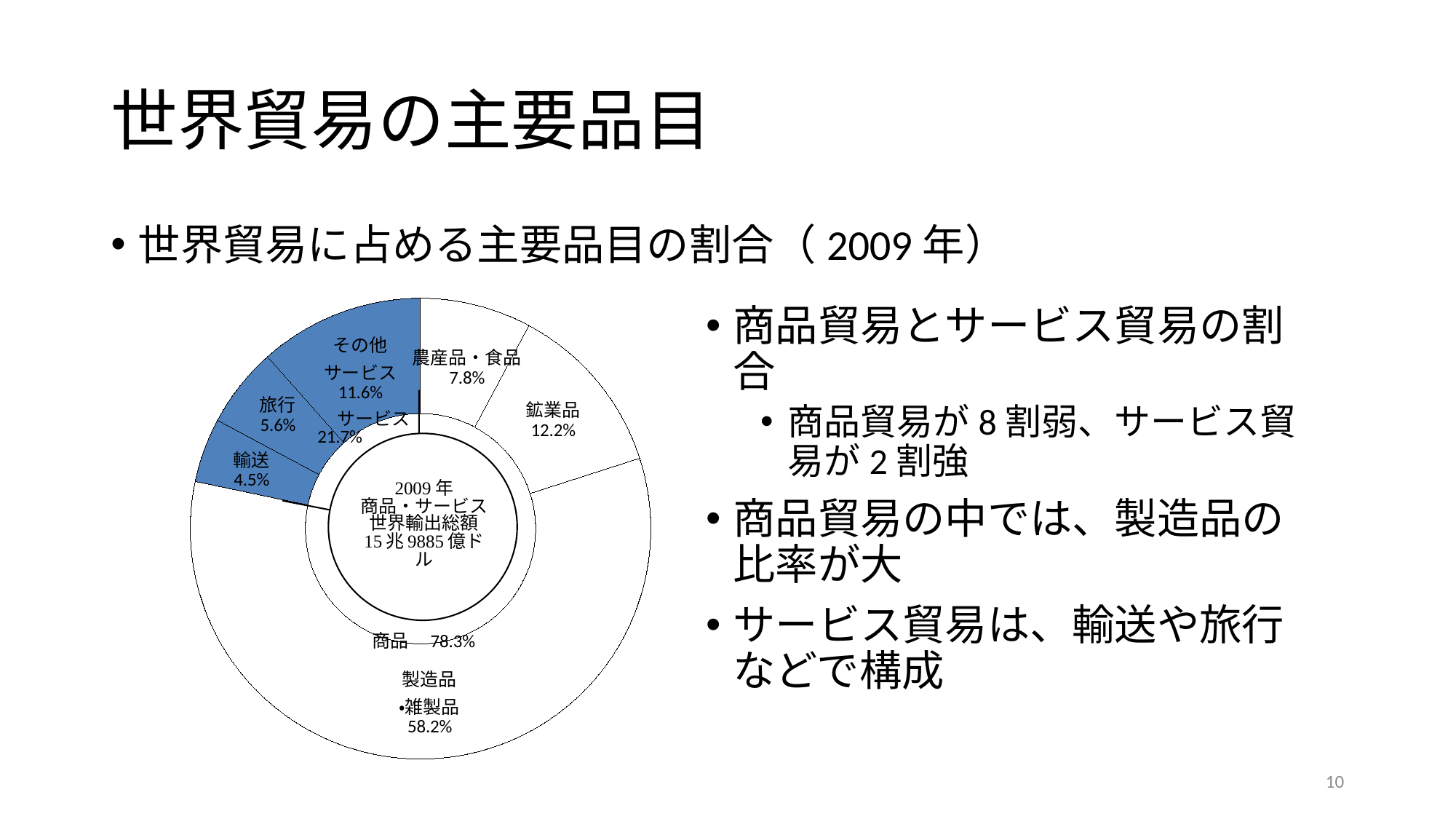

# 世界貿易の主要品目
世界貿易に占める主要品目の割合（2009年）

### Chart

| Category |  |
|---|---|
| 農産品・食品 | 12471.0 |
| 鉱業品 | 19583.0 |
| 製造品・雑製品 | 93121.0 |
| 輸送 | 7219.0 |
| 旅行 | 8995.0 |
| その他サービス | 18496.0 |
商品貿易とサービス貿易の割合
商品貿易が8割弱、サービス貿易が2割強
商品貿易の中では、製造品の比率が大
サービス貿易は、輸送や旅行などで構成
10